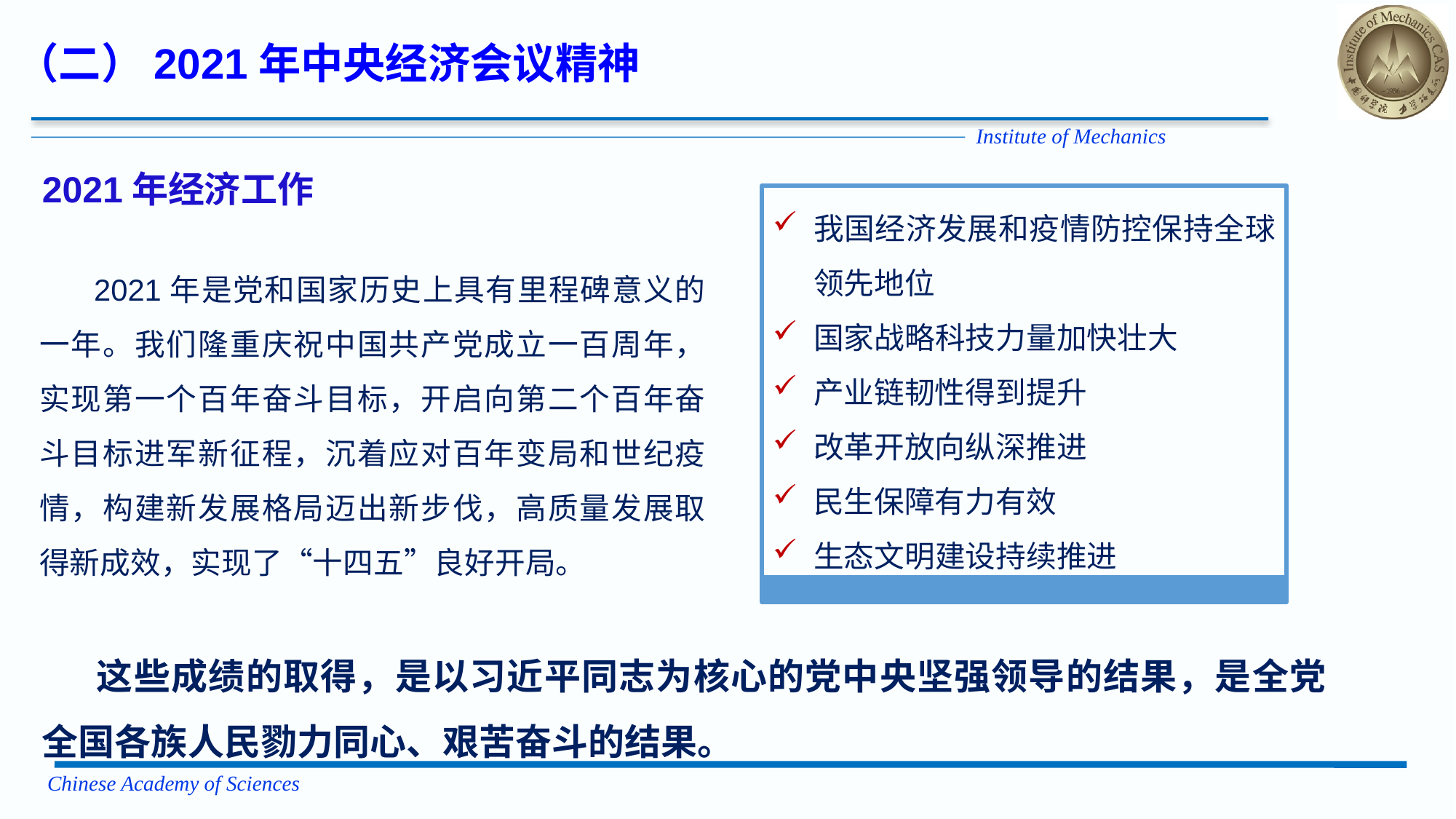

（二）2021年中央经济会议精神
2021年经济工作
我国经济发展和疫情防控保持全球领先地位
国家战略科技力量加快壮大
产业链韧性得到提升
改革开放向纵深推进
民生保障有力有效
生态文明建设持续推进

2021年是党和国家历史上具有里程碑意义的一年。我们隆重庆祝中国共产党成立一百周年，实现第一个百年奋斗目标，开启向第二个百年奋斗目标进军新征程，沉着应对百年变局和世纪疫情，构建新发展格局迈出新步伐，高质量发展取得新成效，实现了“十四五”良好开局。
这些成绩的取得，是以习近平同志为核心的党中央坚强领导的结果，是全党全国各族人民勠力同心、艰苦奋斗的结果。
8